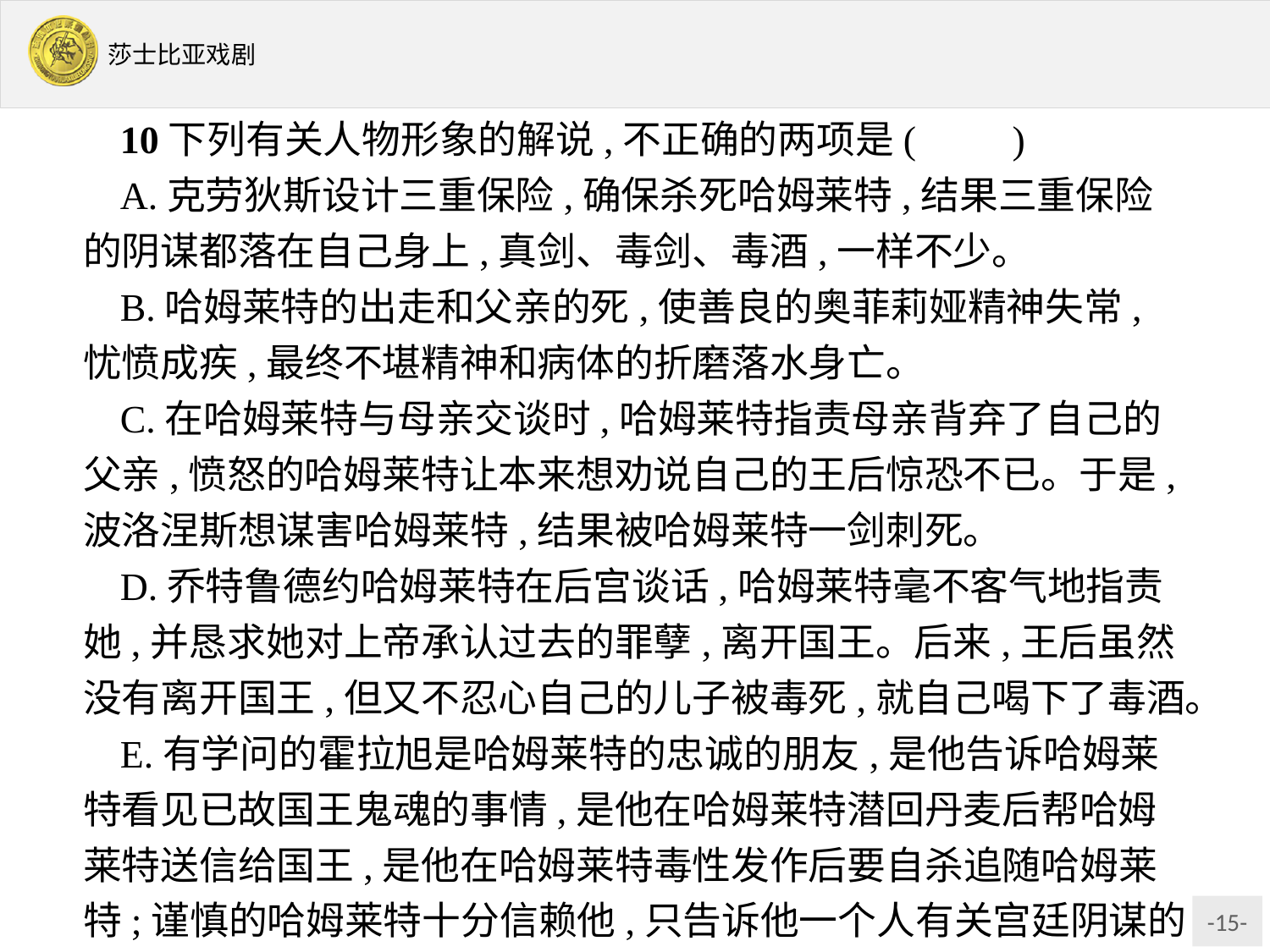

10下列有关人物形象的解说,不正确的两项是(　　)
A.克劳狄斯设计三重保险,确保杀死哈姆莱特,结果三重保险的阴谋都落在自己身上,真剑、毒剑、毒酒,一样不少。
B.哈姆莱特的出走和父亲的死,使善良的奥菲莉娅精神失常,忧愤成疾,最终不堪精神和病体的折磨落水身亡。
C.在哈姆莱特与母亲交谈时,哈姆莱特指责母亲背弃了自己的父亲,愤怒的哈姆莱特让本来想劝说自己的王后惊恐不已。于是,波洛涅斯想谋害哈姆莱特,结果被哈姆莱特一剑刺死。
D.乔特鲁德约哈姆莱特在后宫谈话,哈姆莱特毫不客气地指责她,并恳求她对上帝承认过去的罪孽,离开国王。后来,王后虽然没有离开国王,但又不忍心自己的儿子被毒死,就自己喝下了毒酒。
E.有学问的霍拉旭是哈姆莱特的忠诚的朋友,是他告诉哈姆莱特看见已故国王鬼魂的事情,是他在哈姆莱特潜回丹麦后帮哈姆莱特送信给国王,是他在哈姆莱特毒性发作后要自杀追随哈姆莱特;谨慎的哈姆莱特十分信赖他,只告诉他一个人有关宫廷阴谋的秘密。